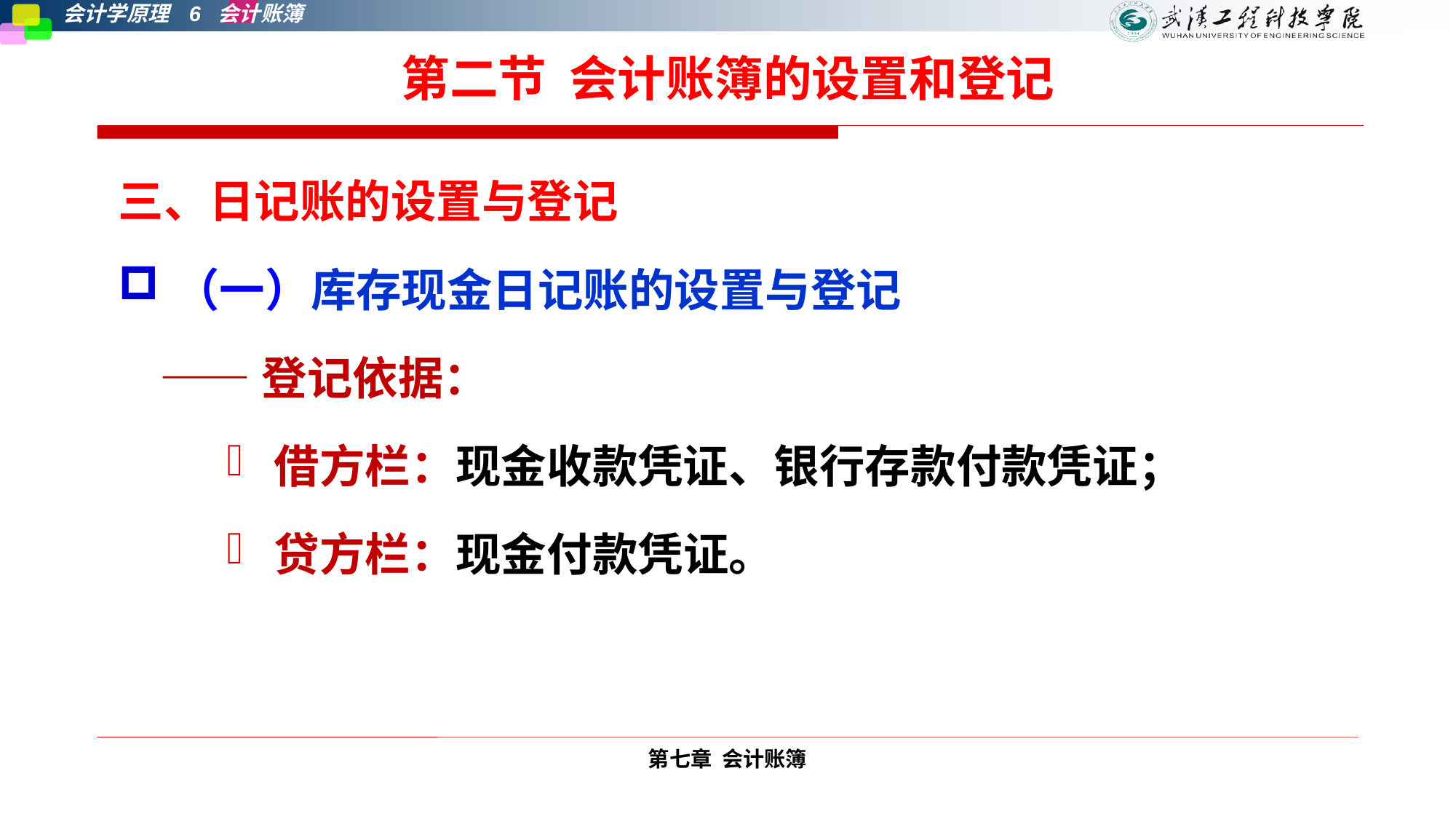

# 第二节  会计账簿的设置和登记
三、日记账的设置与登记
（一）库存现金日记账的设置与登记
    ——登记依据：
借方栏：现金收款凭证、银行存款付款凭证；
贷方栏：现金付款凭证。

第七章  会计账簿